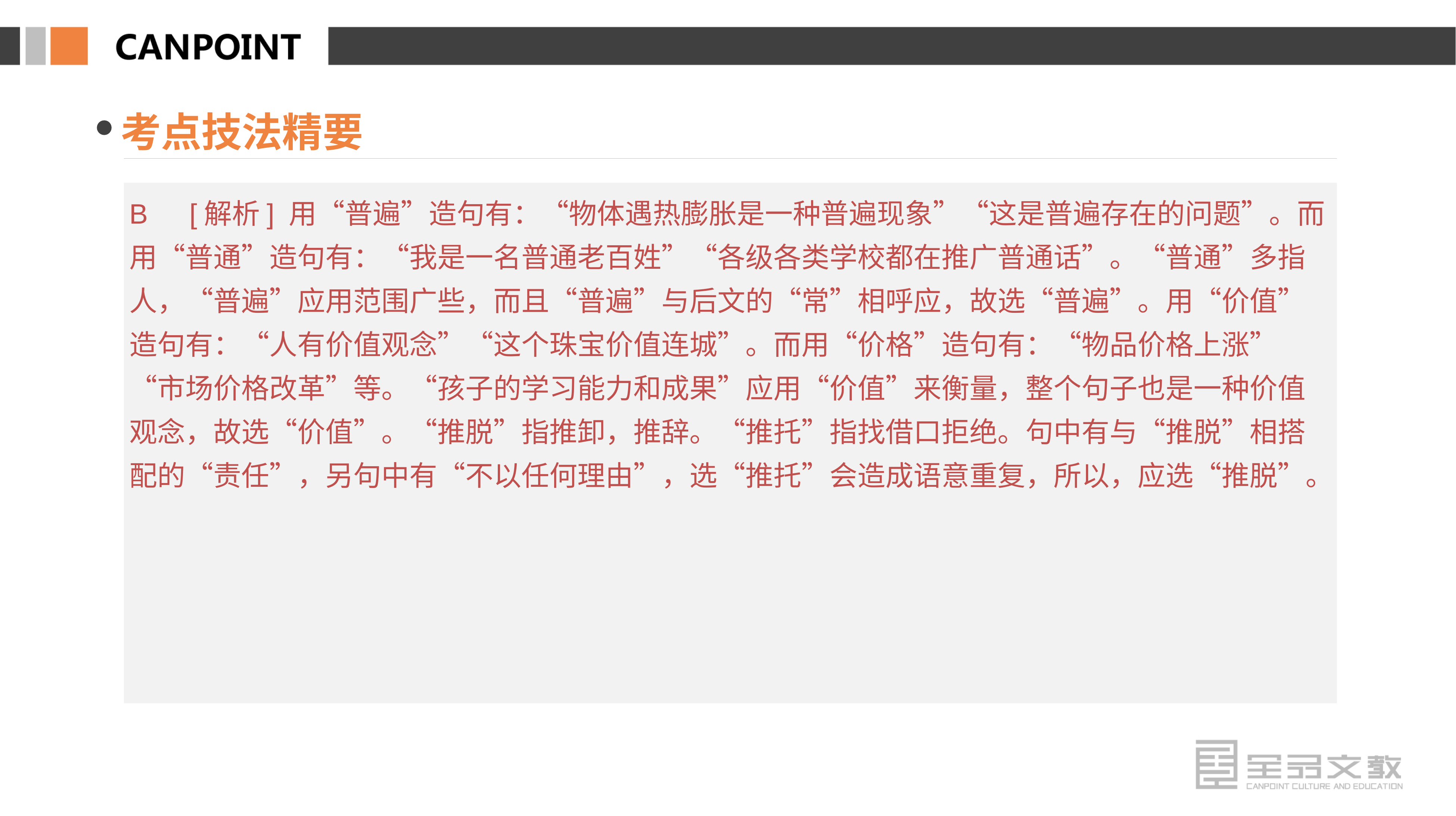

考点技法精要

B　[解析] 用“普遍”造句有：“物体遇热膨胀是一种普遍现象”“这是普遍存在的问题”。而用“普通”造句有：“我是一名普通老百姓”“各级各类学校都在推广普通话”。“普通”多指人，“普遍”应用范围广些，而且“普遍”与后文的“常”相呼应，故选“普遍”。用“价值”造句有：“人有价值观念”“这个珠宝价值连城”。而用“价格”造句有：“物品价格上涨”“市场价格改革”等。“孩子的学习能力和成果”应用“价值”来衡量，整个句子也是一种价值观念，故选“价值”。“推脱”指推卸，推辞。“推托”指找借口拒绝。句中有与“推脱”相搭配的“责任”，另句中有“不以任何理由”，选“推托”会造成语意重复，所以，应选“推脱”。